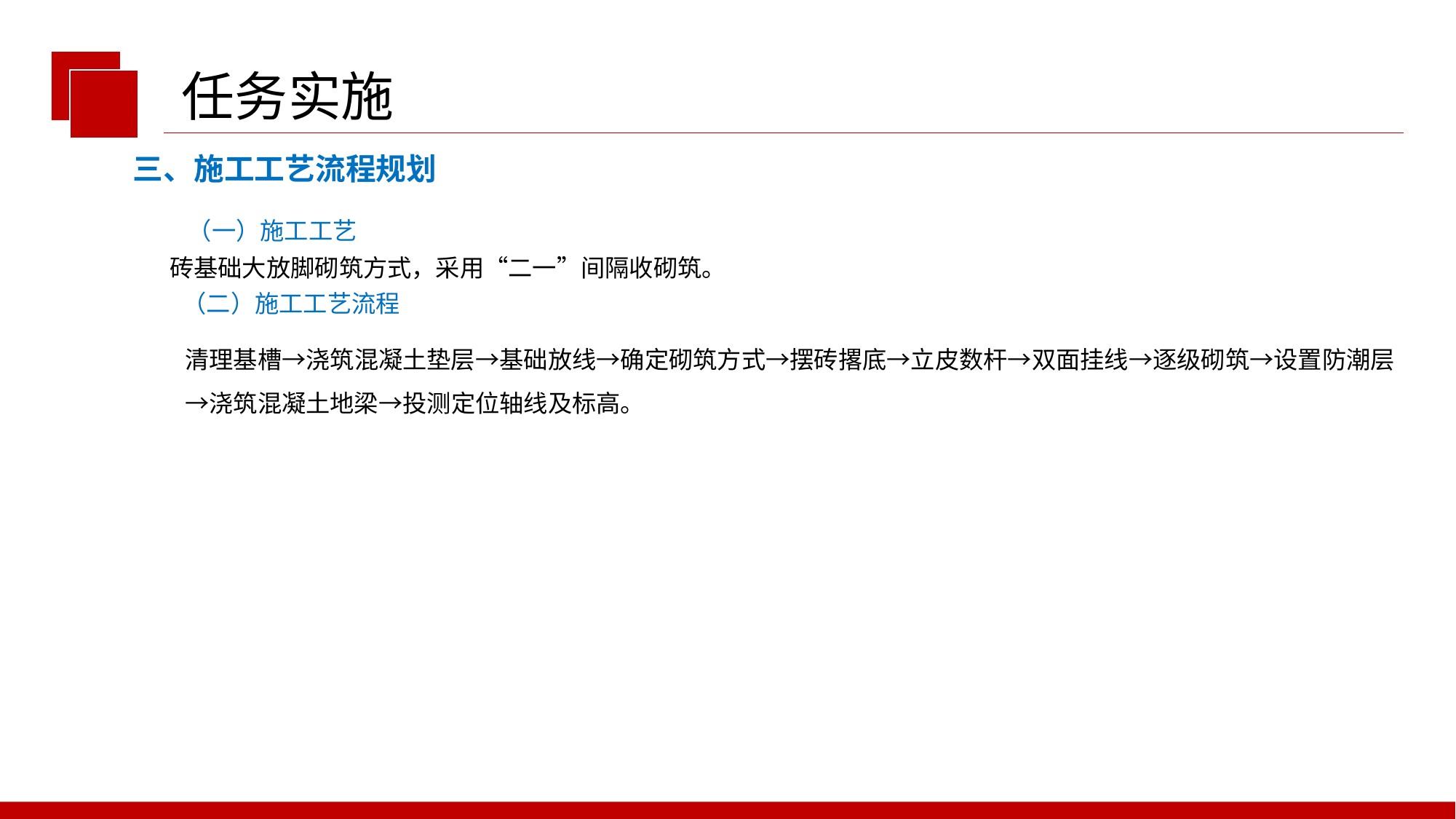

任务实施
三、施工工艺流程规划
（一）施工工艺
砖基础大放脚砌筑方式，采用“二一”间隔收砌筑。
（二）施工工艺流程
清理基槽→浇筑混凝土垫层→基础放线→确定砌筑方式→摆砖撂底→立皮数杆→双面挂线→逐级砌筑→设置防潮层→浇筑混凝土地梁→投测定位轴线及标高。